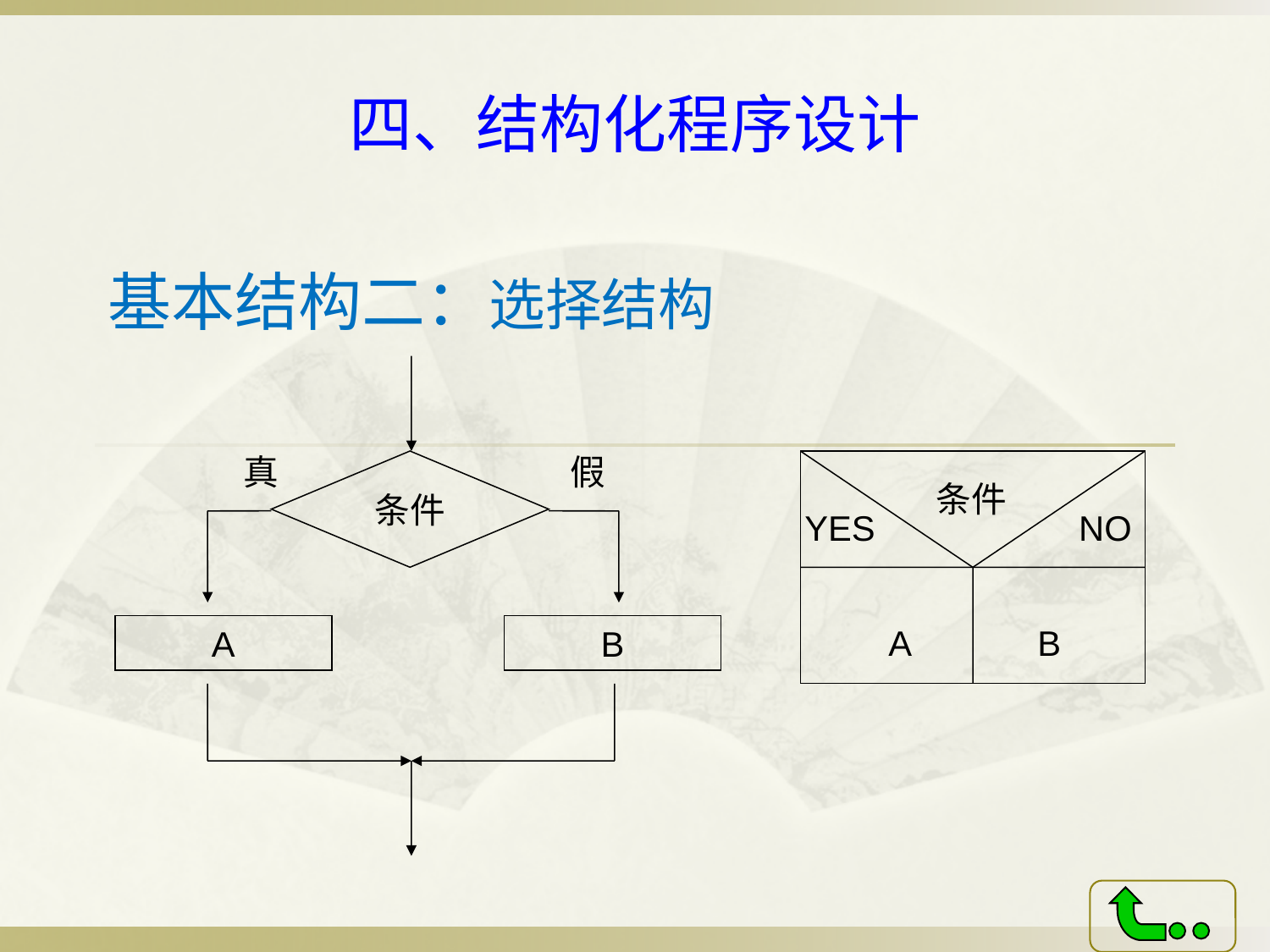

# 四、结构化程序设计
基本结构二：选择结构

假
真
条件

A
B

条件

YES
NO

A
B